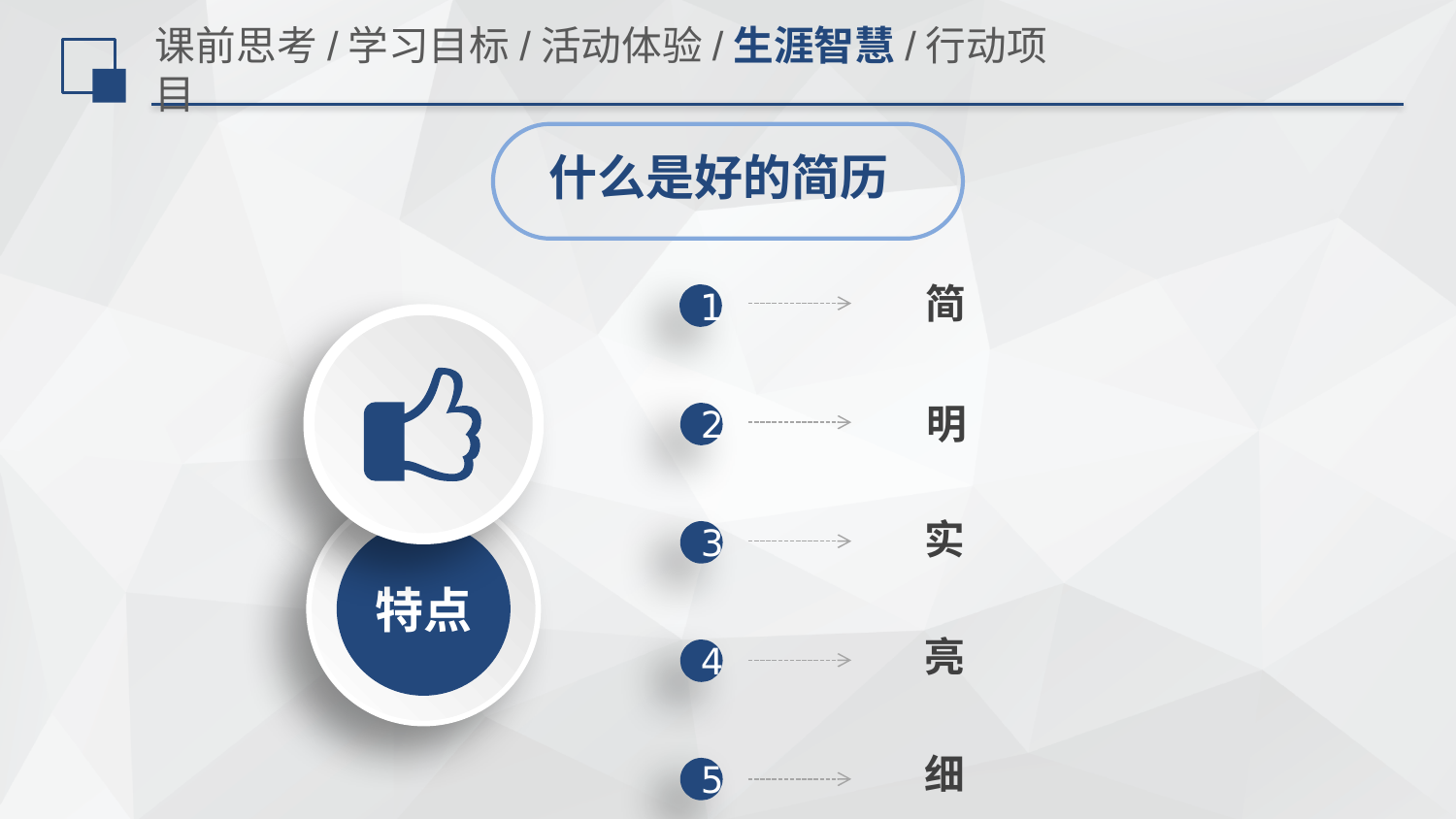

# 课前思考/学习目标/活动体验/生涯智慧/行动项目

什么是好的简历
简
1

明
2

特点
实
3
亮
4
细
5